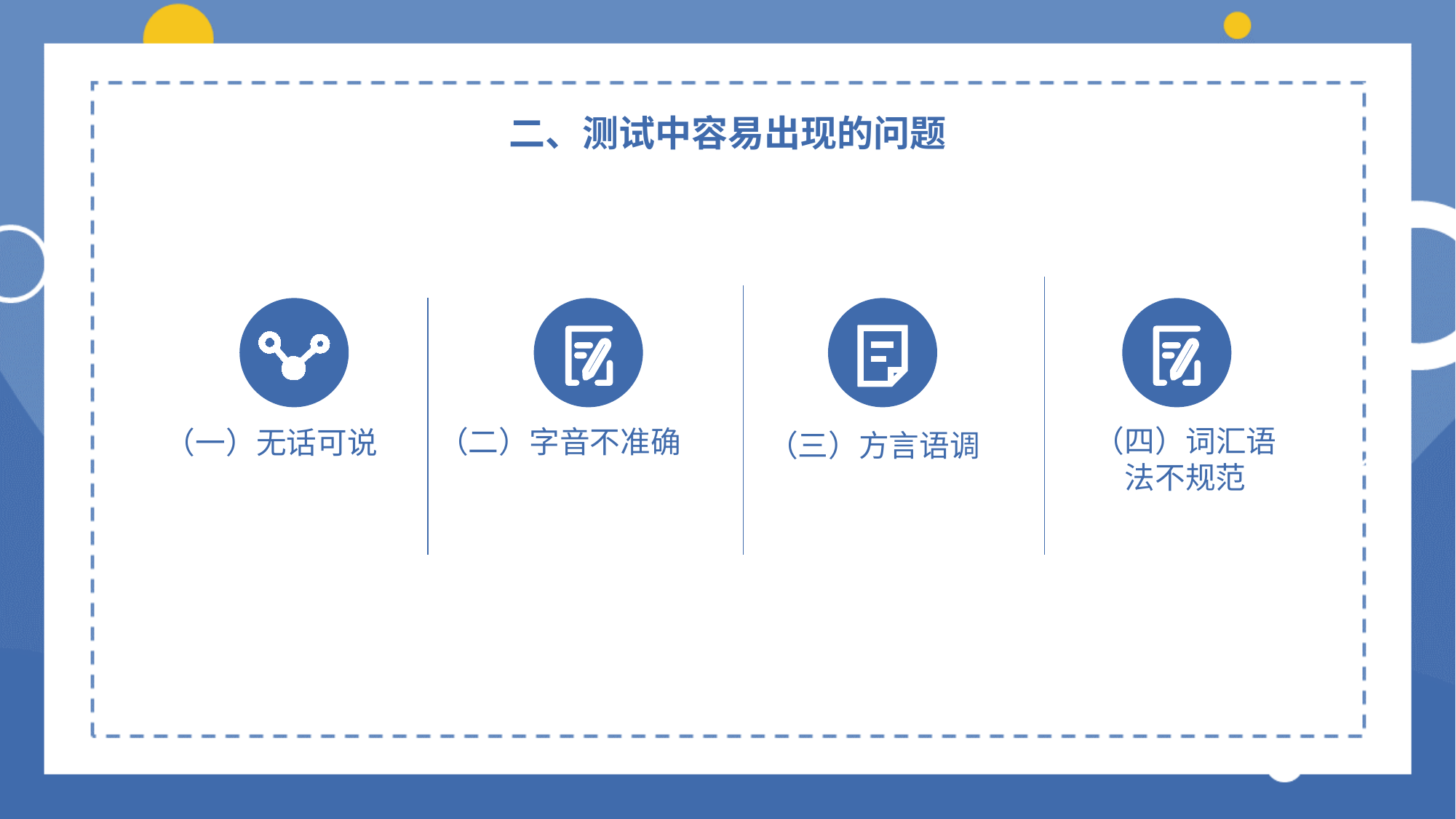

二、测试中容易出现的问题

（四）词汇语法不规范
（二）字音不准确
（一）无话可说
（三）方言语调